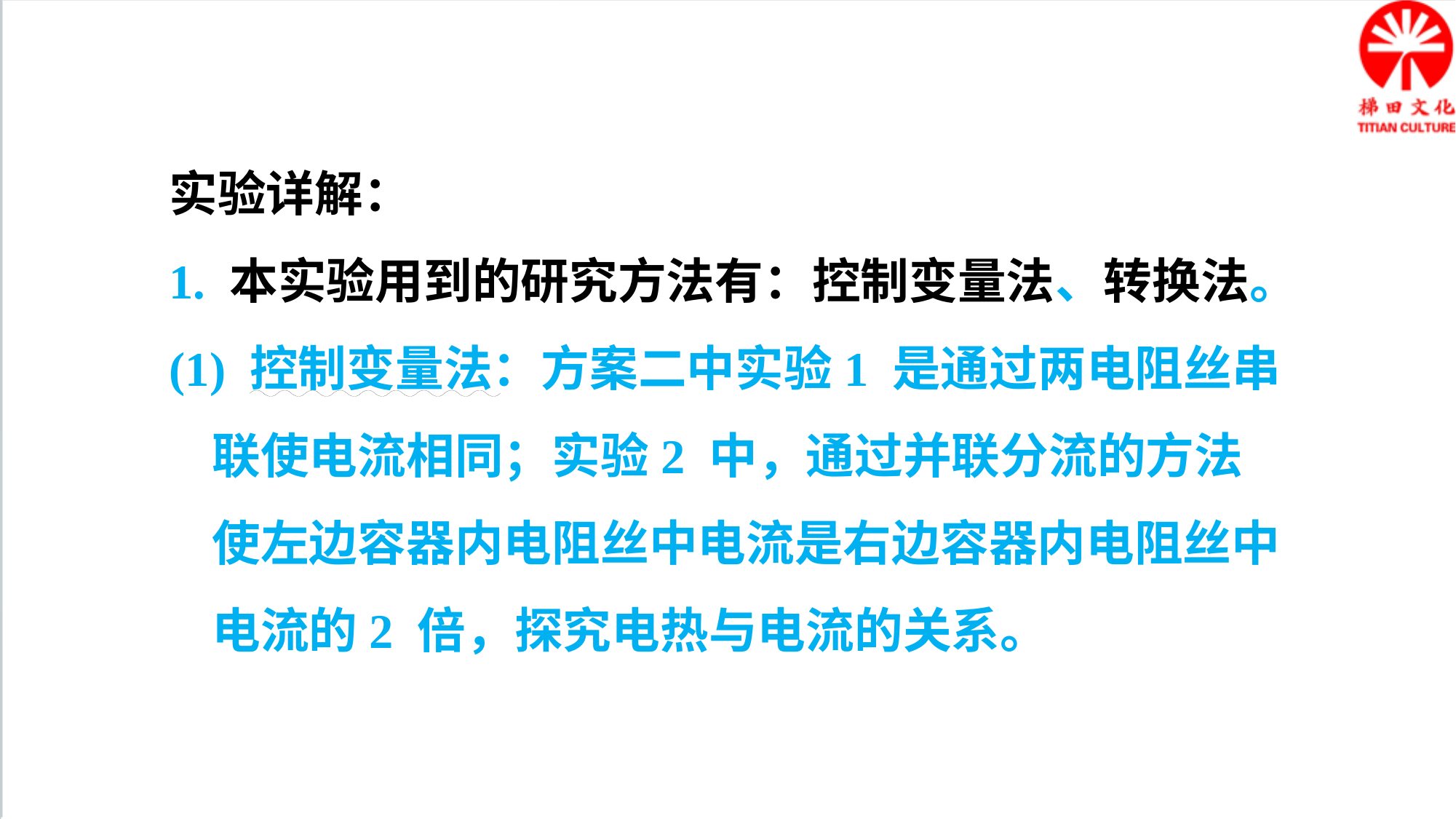

实验详解：
1. 本实验用到的研究方法有：控制变量法、转换法。
(1) 控制变量法：方案二中实验1 是通过两电阻丝串联使电流相同；实验2 中，通过并联分流的方法使左边容器内电阻丝中电流是右边容器内电阻丝中电流的2 倍，探究电热与电流的关系。